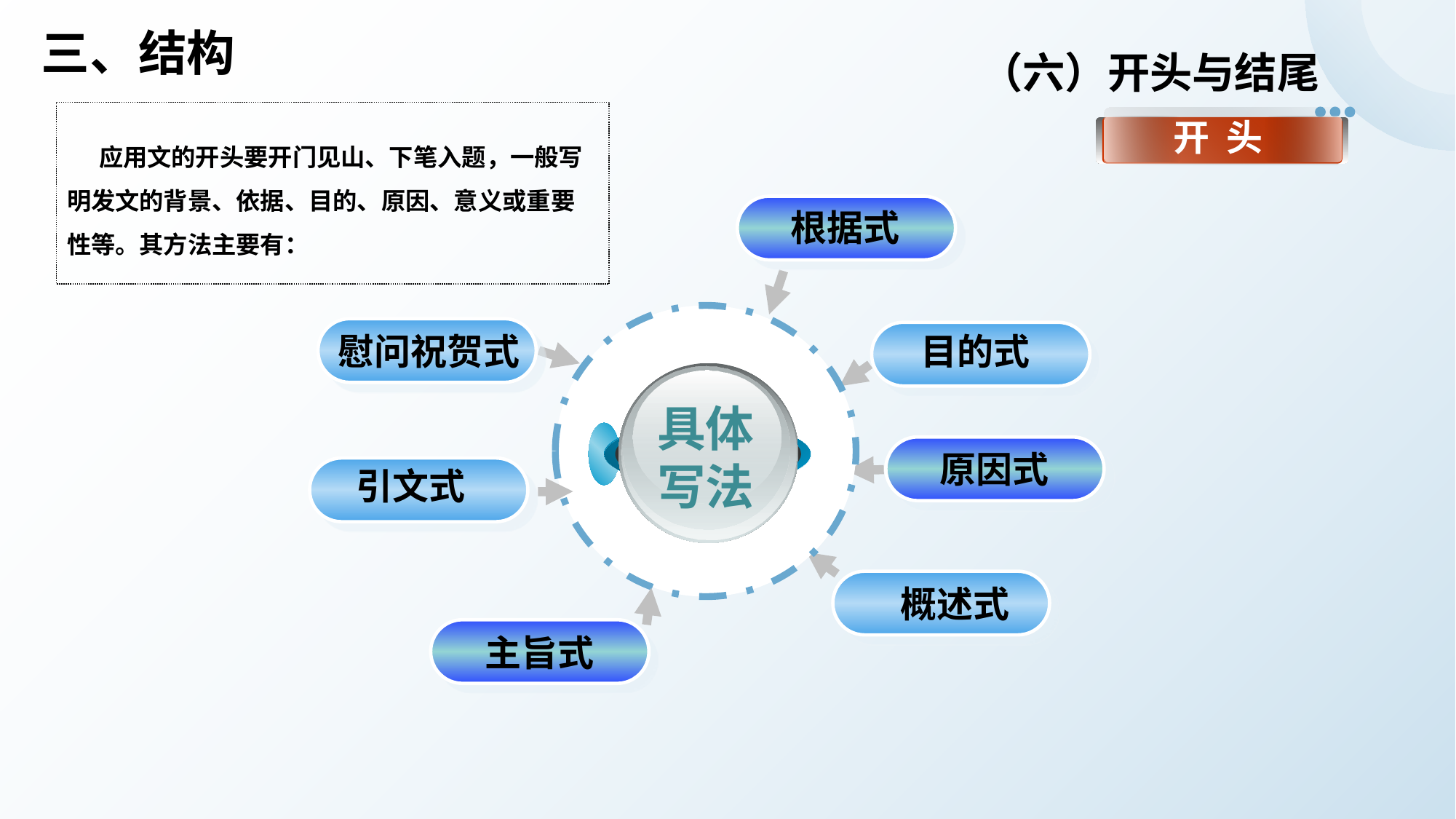

三、结构
（六）开头与结尾
应用文的开头要开门见山、下笔入题，一般写明发文的背景、依据、目的、原因、意义或重要性等。其方法主要有：
开  头

根据式

慰问祝贺式
概述式

目的式

具体写法

原因式

引文式

主旨式